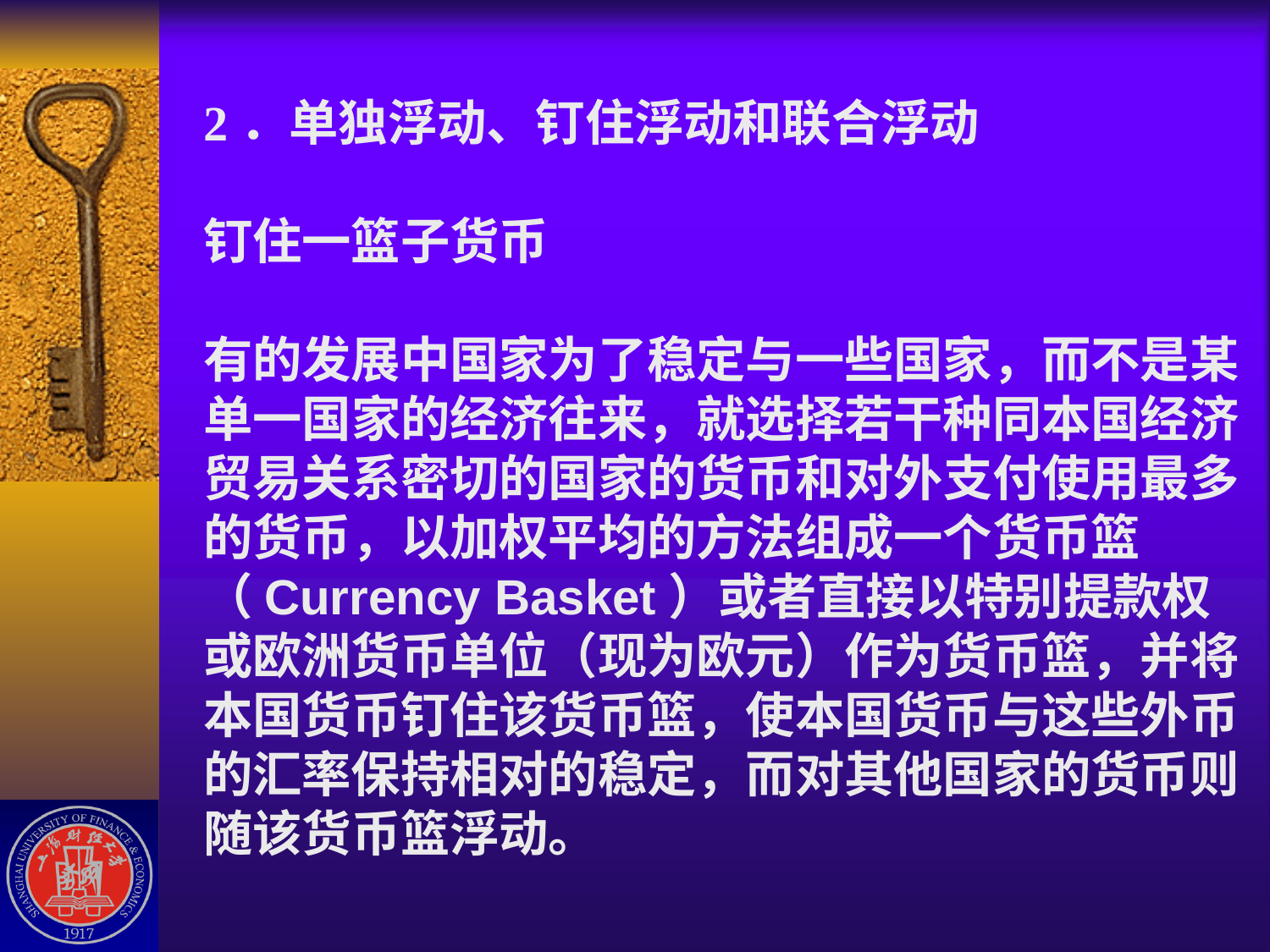

# 2．单独浮动、钉住浮动和联合浮动 钉住一篮子货币 有的发展中国家为了稳定与一些国家，而不是某单一国家的经济往来，就选择若干种同本国经济贸易关系密切的国家的货币和对外支付使用最多的货币，以加权平均的方法组成一个货币篮（Currency Basket）或者直接以特别提款权或欧洲货币单位（现为欧元）作为货币篮，并将本国货币钉住该货币篮，使本国货币与这些外币的汇率保持相对的稳定，而对其他国家的货币则随该货币篮浮动。